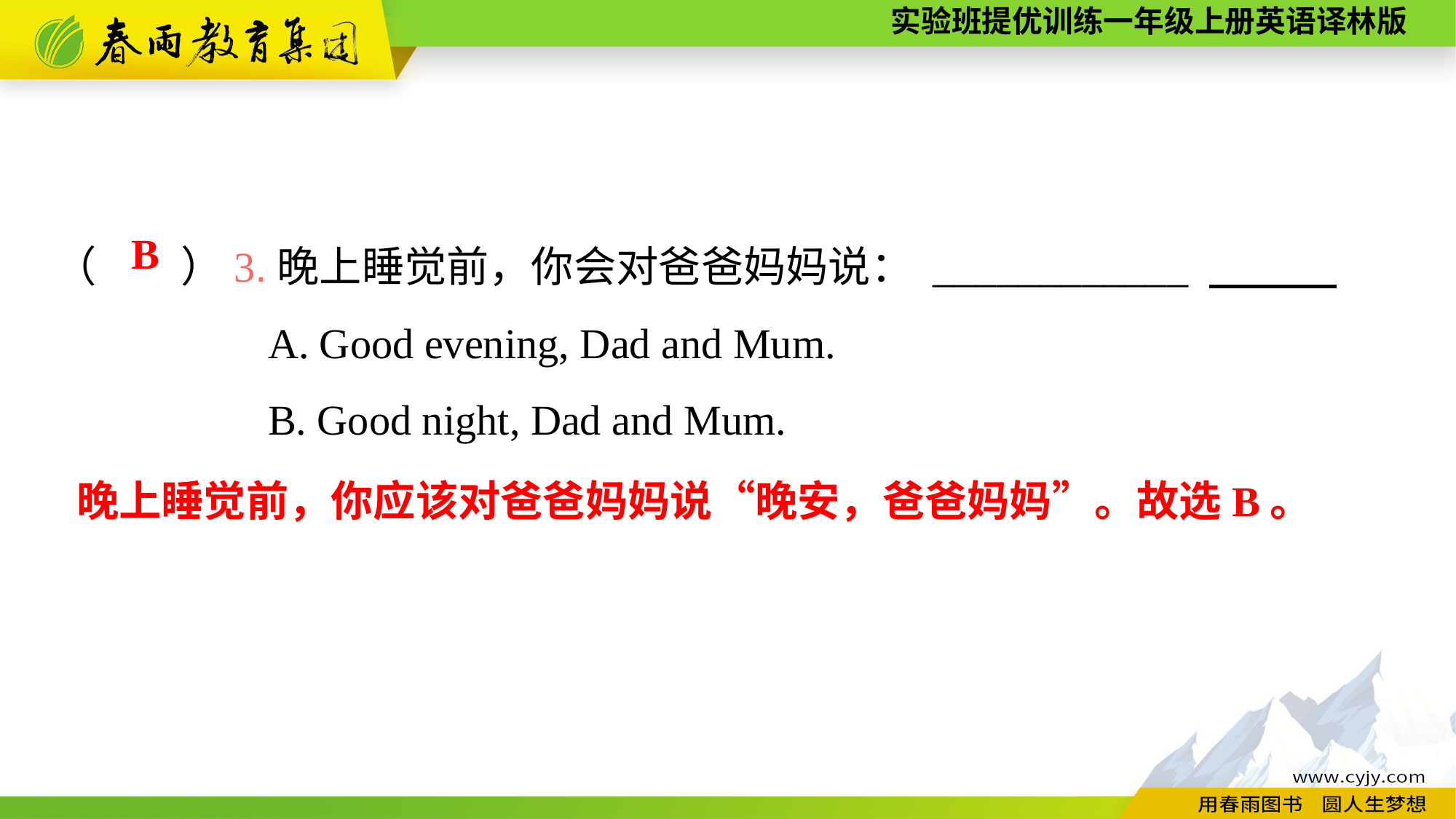

（　　）3.晚上睡觉前，你会对爸爸妈妈说： ____________
A. Good evening, Dad and Mum.
B. Good night, Dad and Mum.
B
晚上睡觉前，你应该对爸爸妈妈说“晚安，爸爸妈妈”。故选B。